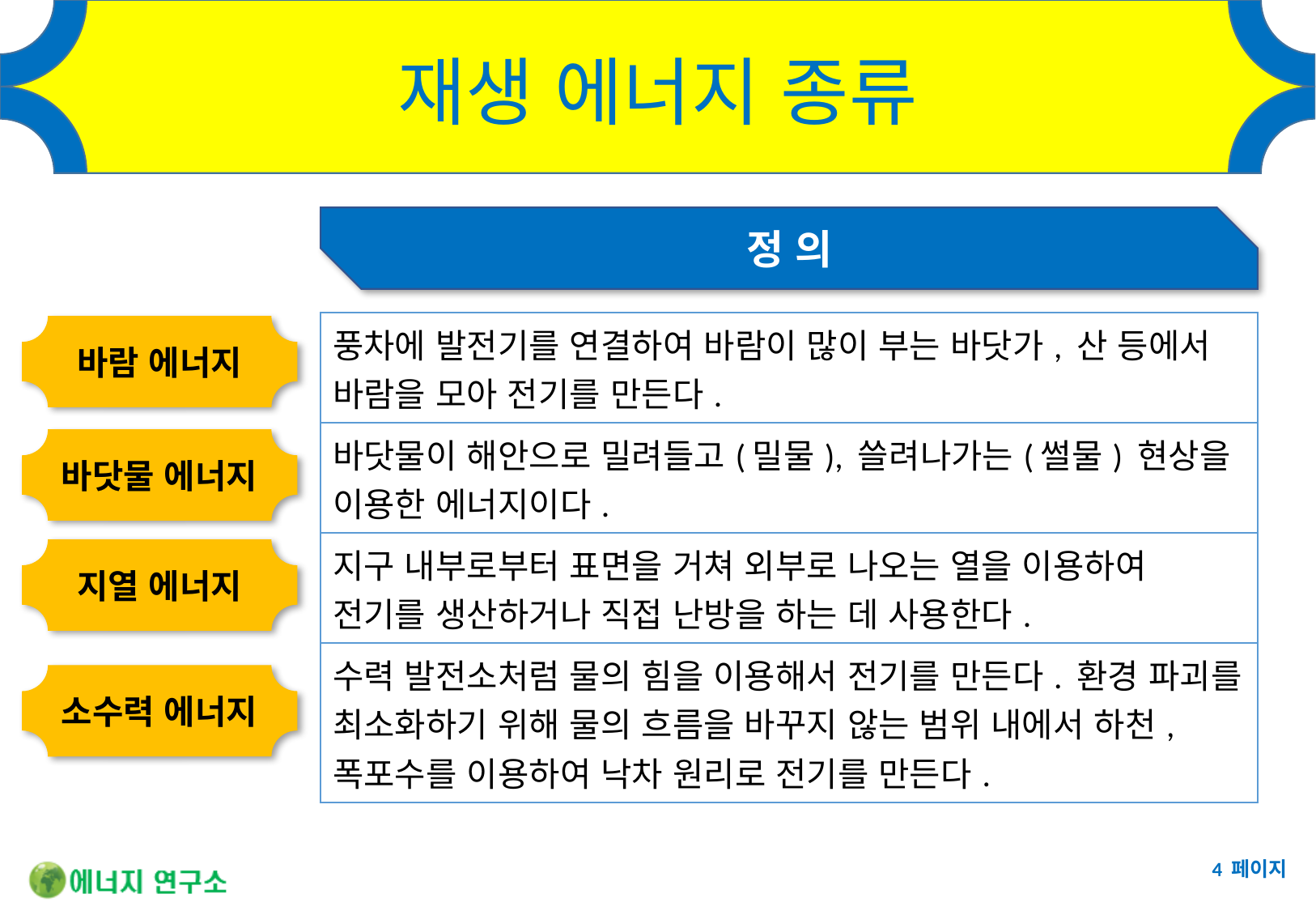

# 재생 에너지 종류
정 의
| 풍차에 발전기를 연결하여 바람이 많이 부는 바닷가, 산 등에서 바람을 모아 전기를 만든다. |
| --- |
| 바닷물이 해안으로 밀려들고(밀물), 쓸려나가는(썰물) 현상을 이용한 에너지이다. |
| 지구 내부로부터 표면을 거쳐 외부로 나오는 열을 이용하여 전기를 생산하거나 직접 난방을 하는 데 사용한다. |
| 수력 발전소처럼 물의 힘을 이용해서 전기를 만든다. 환경 파괴를 최소화하기 위해 물의 흐름을 바꾸지 않는 범위 내에서 하천, 폭포수를 이용하여 낙차 원리로 전기를 만든다. |
바람 에너지
바닷물 에너지
지열 에너지
소수력 에너지
4 페이지